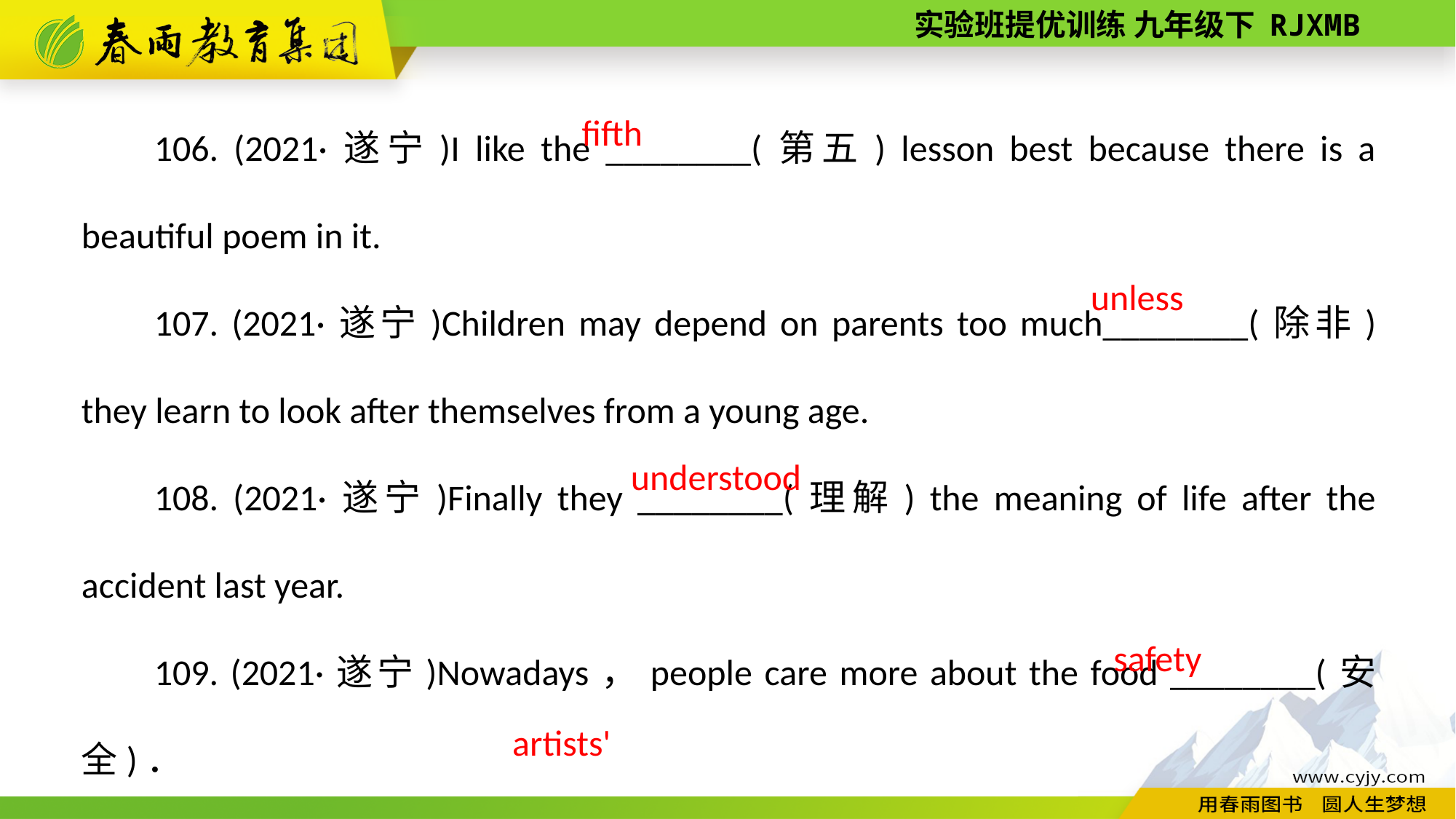

106. (2021·遂宁)I like the ________(第五) lesson best because there is a beautiful poem in it.
107. (2021·遂宁)Children may depend on parents too much________(除非) they learn to look after themselves from a young age.
108. (2021·遂宁)Finally they ________(理解) the meaning of life after the accident last year.
109. (2021·遂宁)Nowadays，people care more about the food ________(安全)．
110. (2020·苏州)These ________(艺术家) design won an international award.
 fifth
unless
understood
safety
artists'